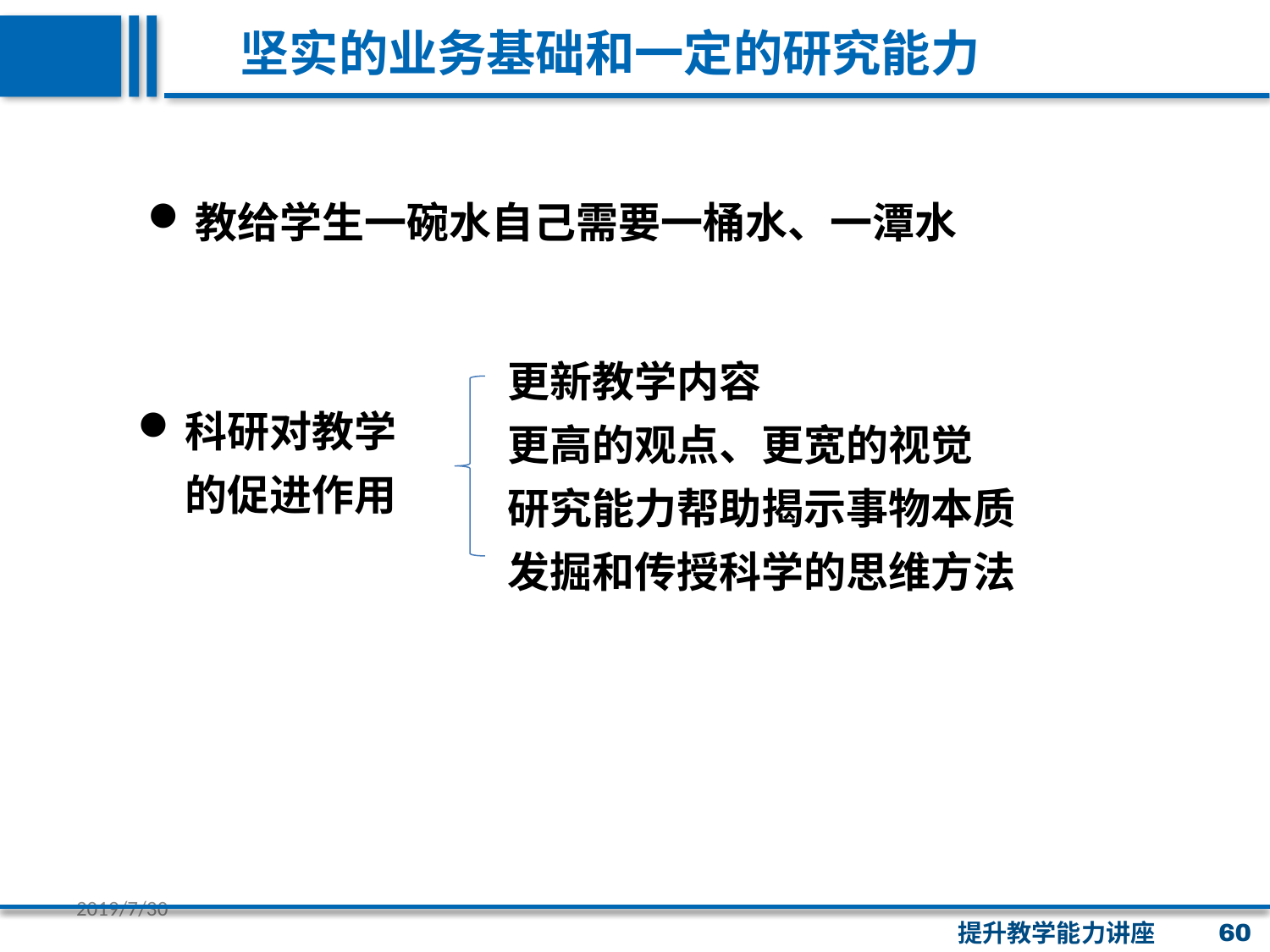

坚实的业务基础和一定的研究能力
教给学生一碗水自己需要一桶水、一潭水
更新教学内容
更高的观点、更宽的视觉
研究能力帮助揭示事物本质
发掘和传授科学的思维方法

科研对教学的促进作用
60